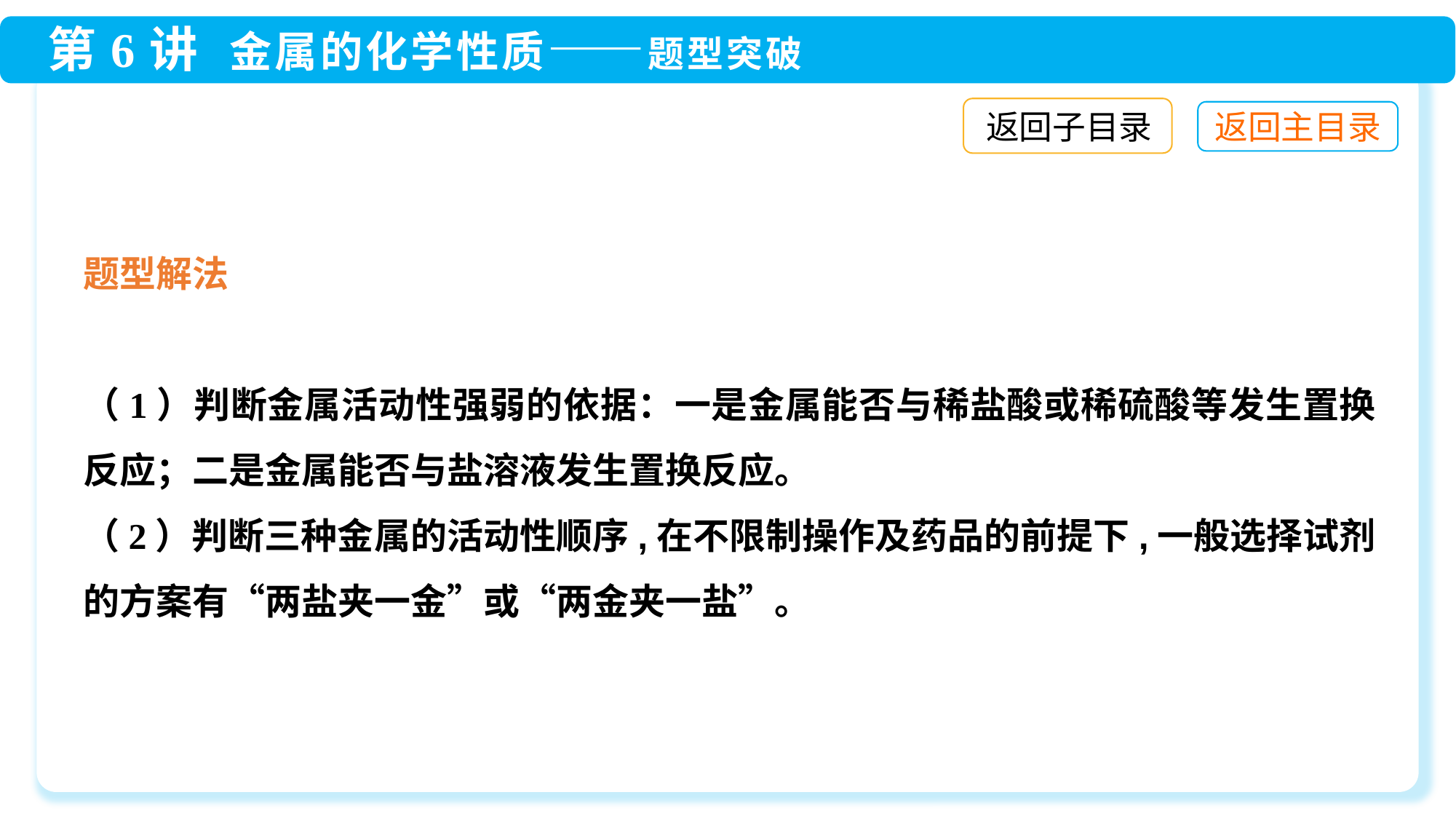

返回子目录
题型解法

（1）判断金属活动性强弱的依据：一是金属能否与稀盐酸或稀硫酸等发生置换反应；二是金属能否与盐溶液发生置换反应。
（2）判断三种金属的活动性顺序,在不限制操作及药品的前提下,一般选择试剂的方案有“两盐夹一金”或“两金夹一盐”。